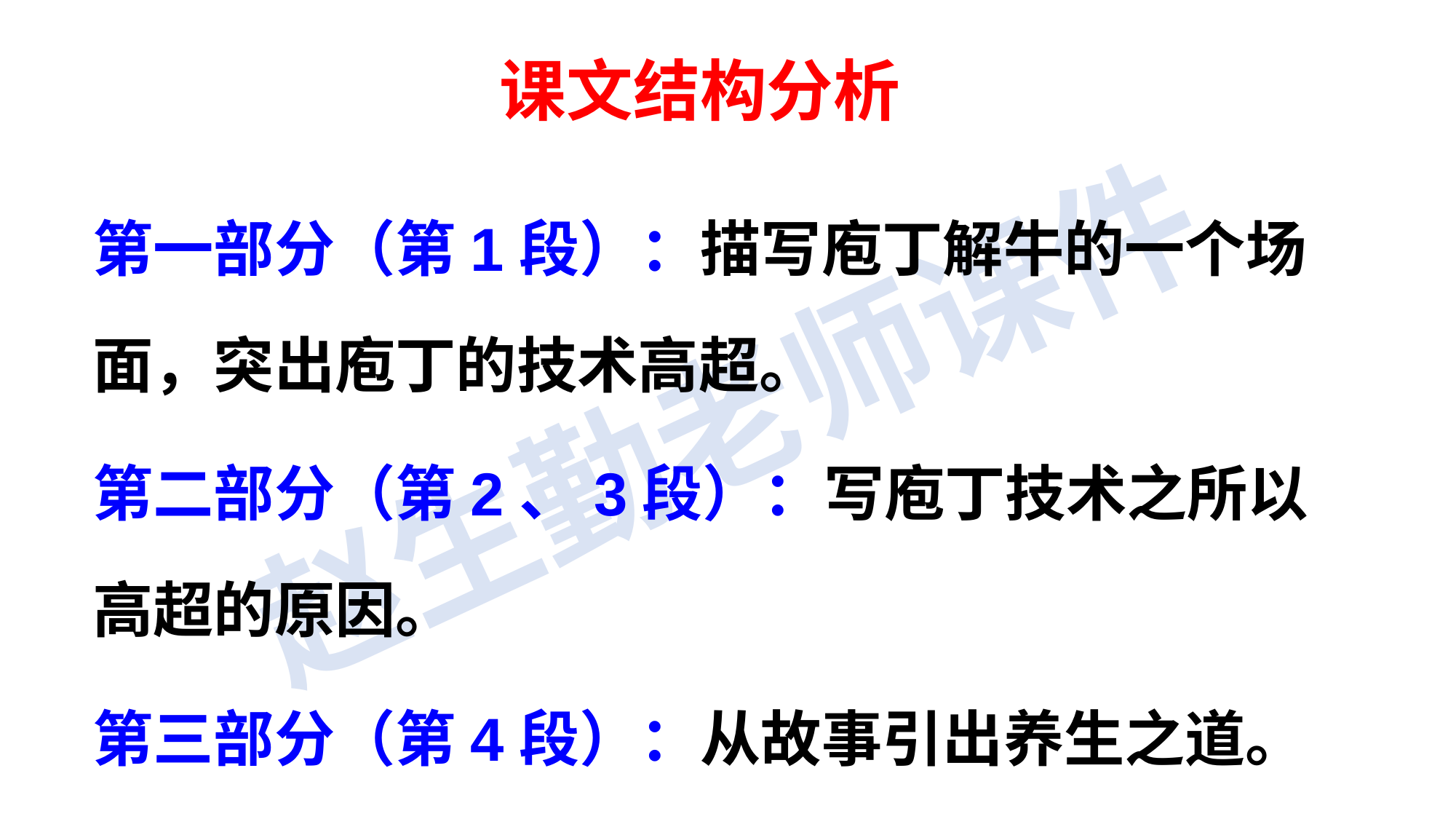

课文结构分析
第一部分（第1段）：描写庖丁解牛的一个场面，突出庖丁的技术高超。
第二部分（第2、3段）：写庖丁技术之所以高超的原因。
第三部分（第4段）：从故事引出养生之道。